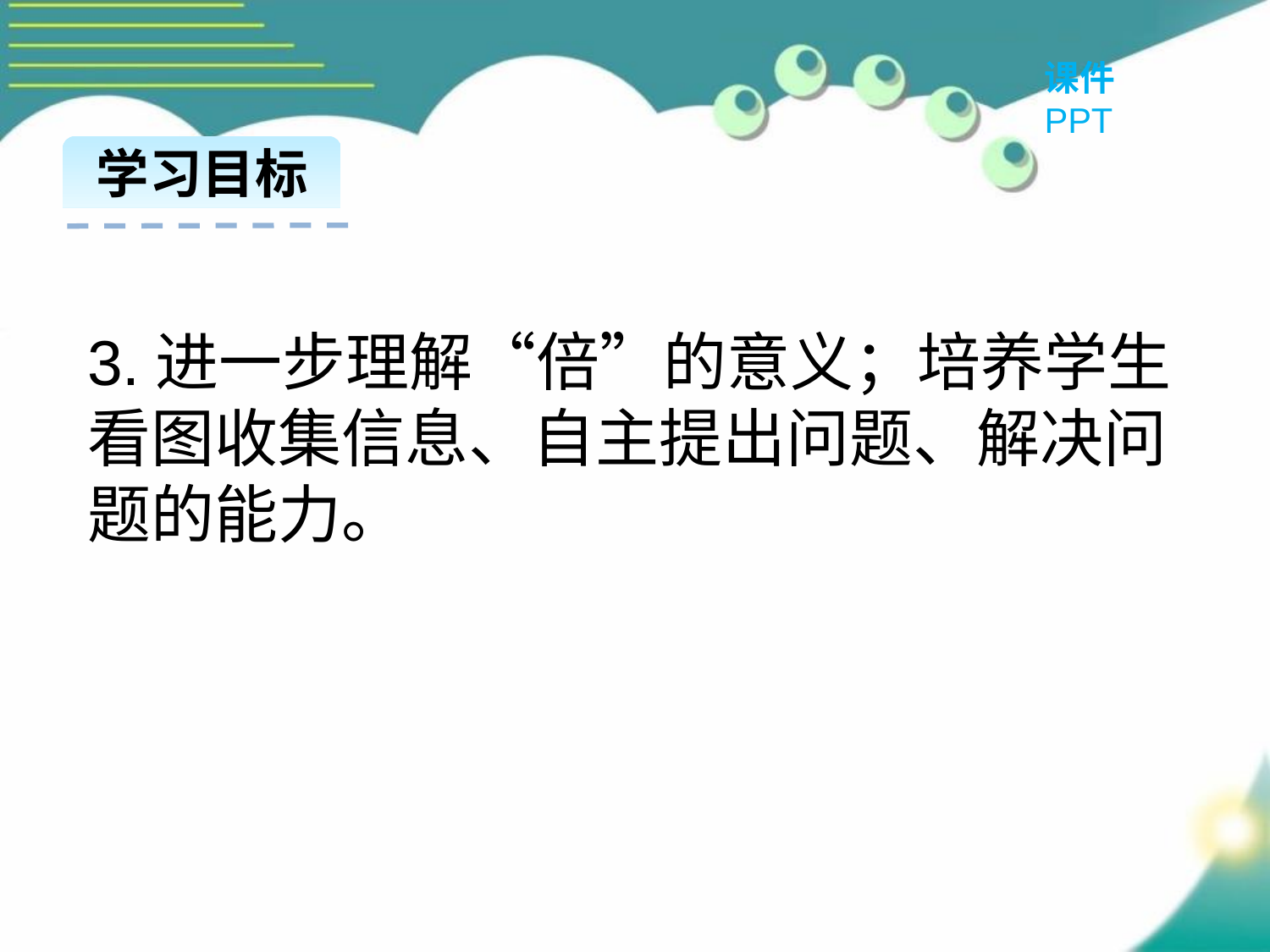

课件PPT
学习目标

3.进一步理解“倍”的意义；培养学生看图收集信息、自主提出问题、解决问题的能力。